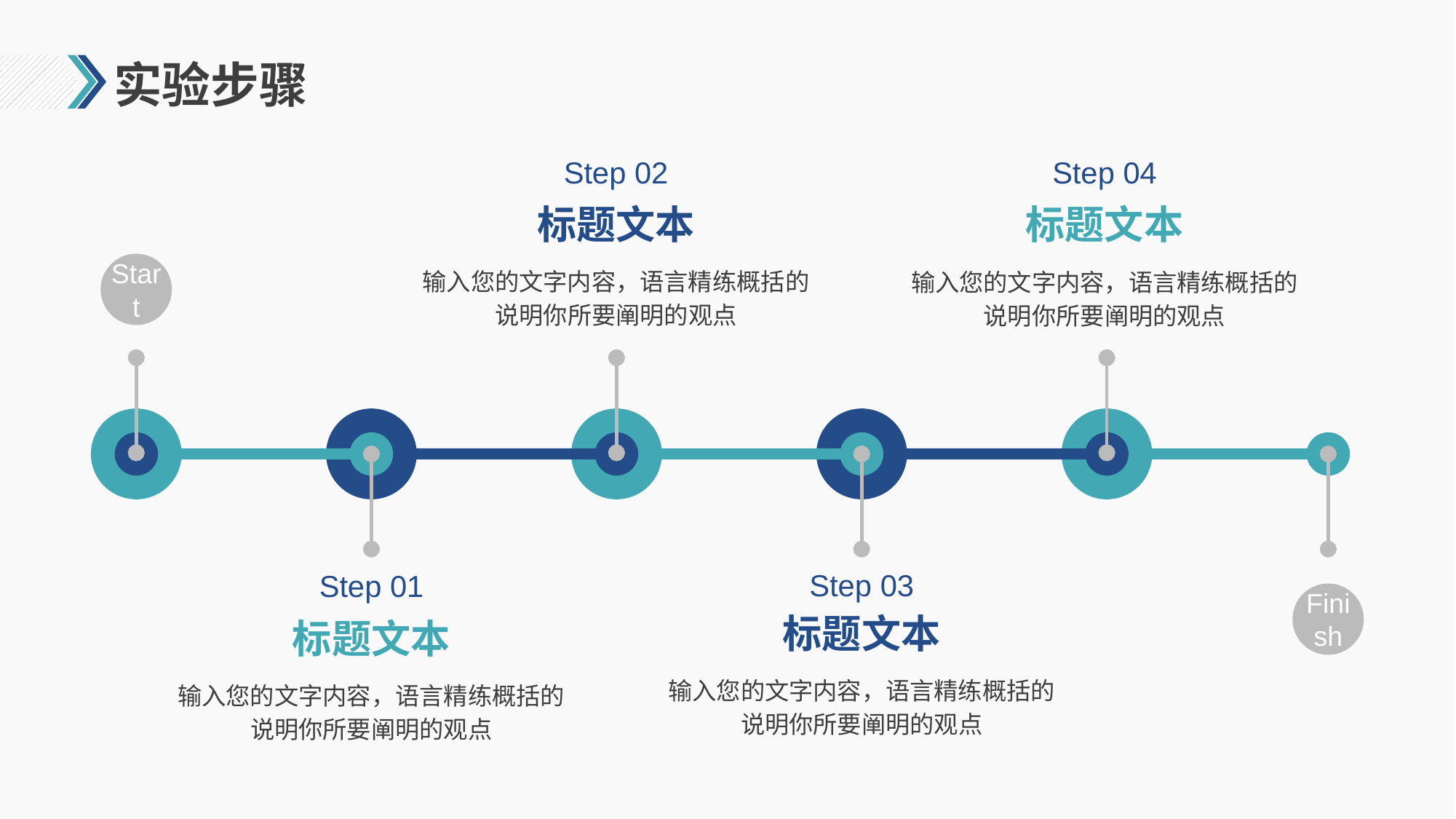

# 实验步骤
Step 02
Step 04
标题文本
标题文本
Start
输入您的文字内容，语言精练概括的说明你所要阐明的观点
输入您的文字内容，语言精练概括的说明你所要阐明的观点

Step 03
Step 01
Finish
标题文本
标题文本
输入您的文字内容，语言精练概括的说明你所要阐明的观点
输入您的文字内容，语言精练概括的说明你所要阐明的观点